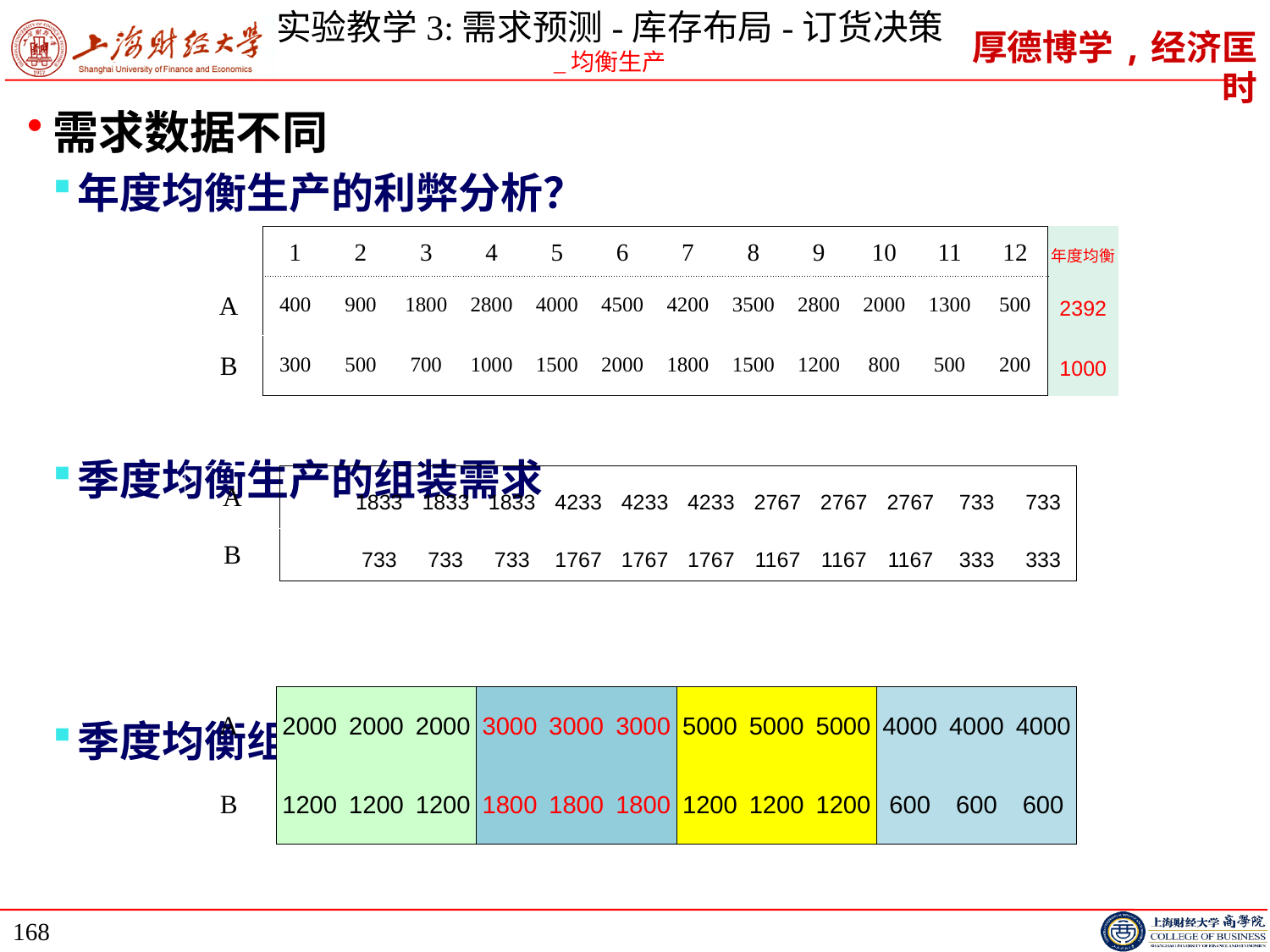

# 实验教学3:需求预测-库存布局-订货决策 _均衡生产
需求数据不同
年度均衡生产的利弊分析？

季度均衡生产的组装需求

季度均衡组装的组合方案

|  | 1 | 2 | 3 | 4 | 5 | 6 | 7 | 8 | 9 | 10 | 11 | 12 | 年度均衡 |
| --- | --- | --- | --- | --- | --- | --- | --- | --- | --- | --- | --- | --- | --- |
| A | 400 | 900 | 1800 | 2800 | 4000 | 4500 | 4200 | 3500 | 2800 | 2000 | 1300 | 500 | 2392 |
| B | 300 | 500 | 700 | 1000 | 1500 | 2000 | 1800 | 1500 | 1200 | 800 | 500 | 200 | 1000 |
| A |  | 1833 | 1833 | 1833 | 4233 | 4233 | 4233 | 2767 | 2767 | 2767 | 733 | 733 |  |
| --- | --- | --- | --- | --- | --- | --- | --- | --- | --- | --- | --- | --- | --- |
| B |  | 733 | 733 | 733 | 1767 | 1767 | 1767 | 1167 | 1167 | 1167 | 333 | 333 |  |
| A | 2000 | 2000 | 2000 | 3000 | 3000 | 3000 | 5000 | 5000 | 5000 | 4000 | 4000 | 4000 |  |
| --- | --- | --- | --- | --- | --- | --- | --- | --- | --- | --- | --- | --- | --- |
| B | 1200 | 1200 | 1200 | 1800 | 1800 | 1800 | 1200 | 1200 | 1200 | 600 | 600 | 600 |  |
168